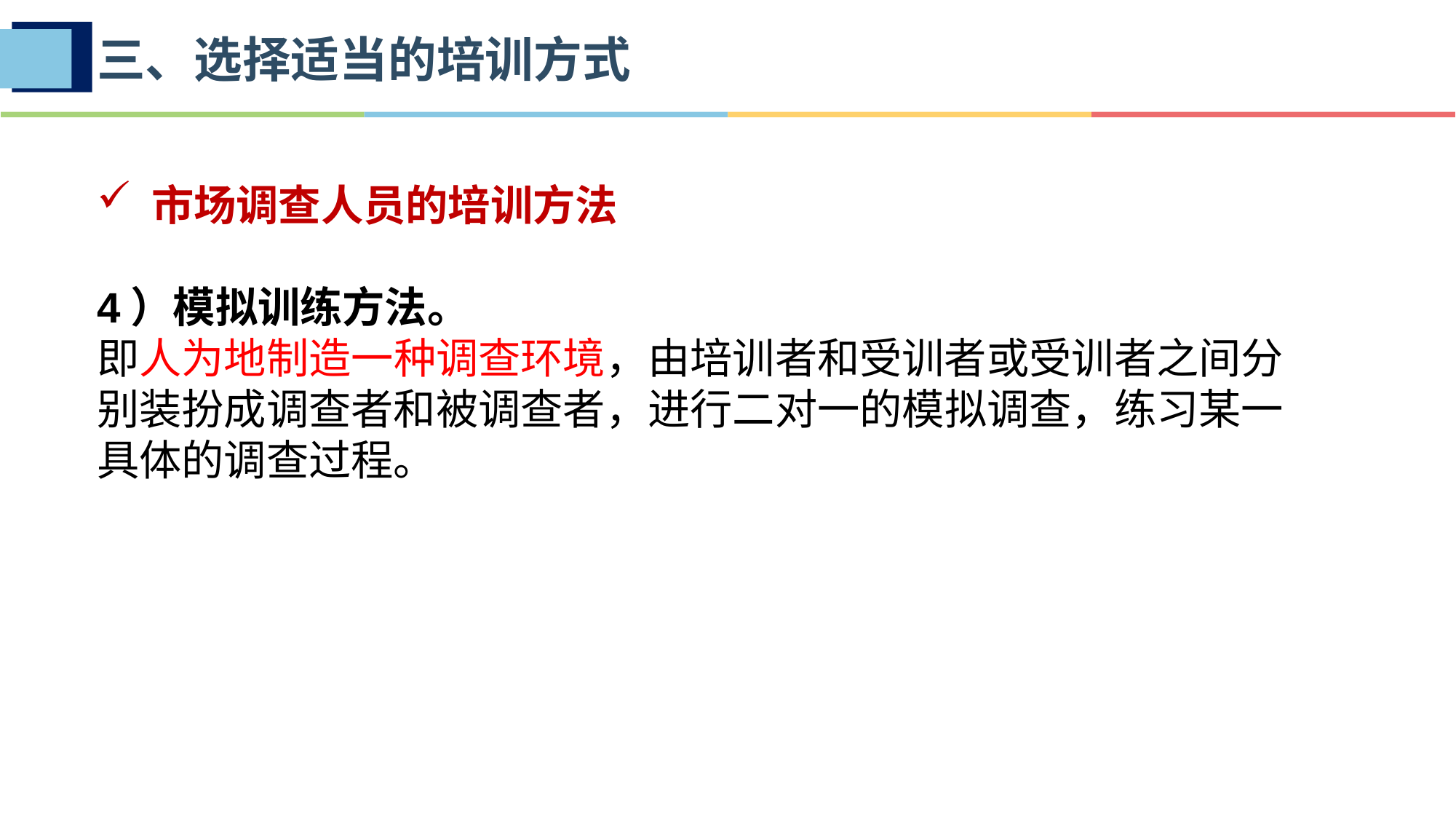

三、选择适当的培训方式

市场调查人员的培训方法

4）模拟训练方法。
即人为地制造一种调查环境，由培训者和受训者或受训者之间分别装扮成调查者和被调查者，进行二对一的模拟调查，练习某一具体的调查过程。